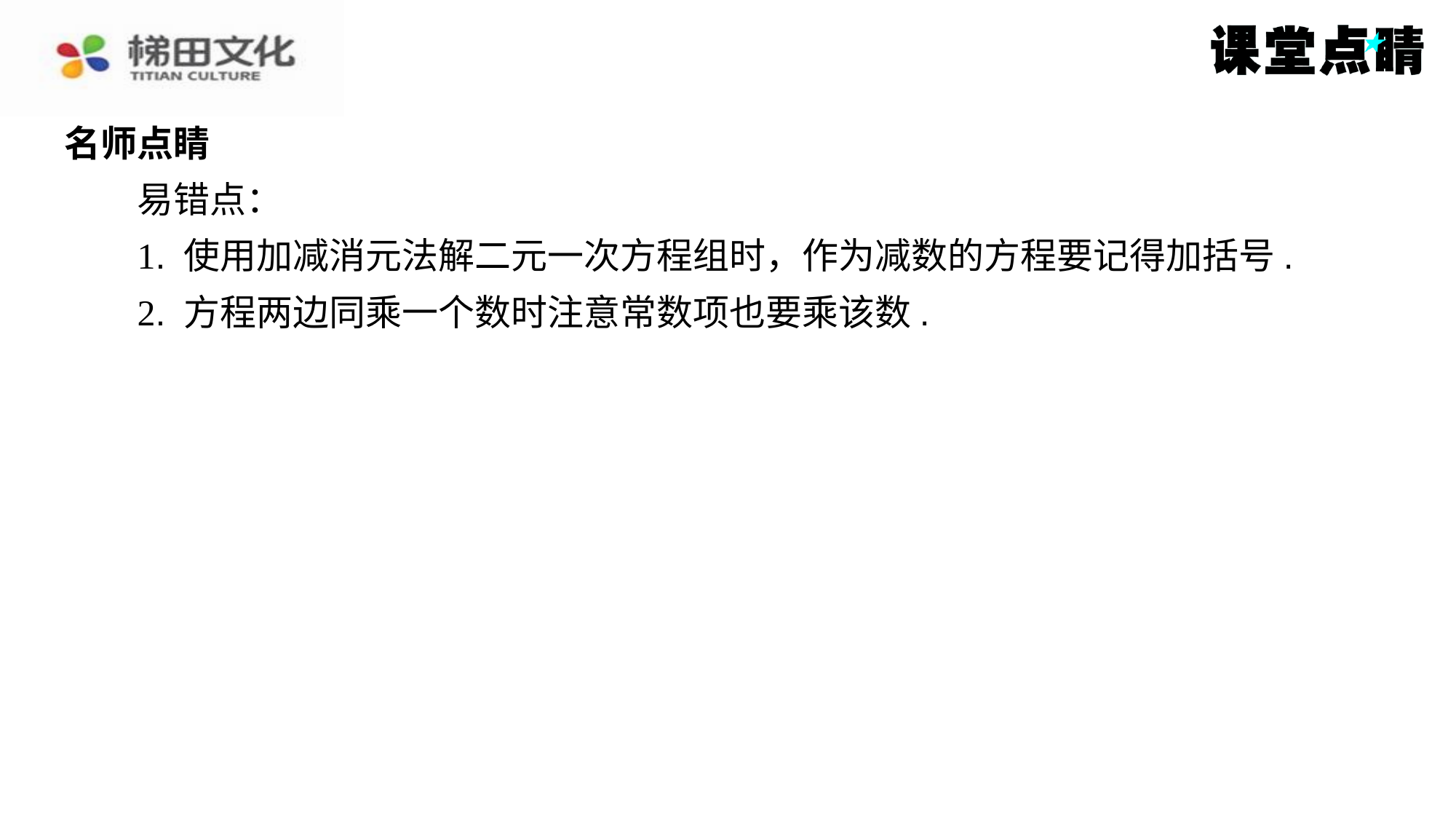

名师点睛
　　易错点：
1. 使用加减消元法解二元一次方程组时，作为减数的方程要记得加括号.
2. 方程两边同乘一个数时注意常数项也要乘该数.